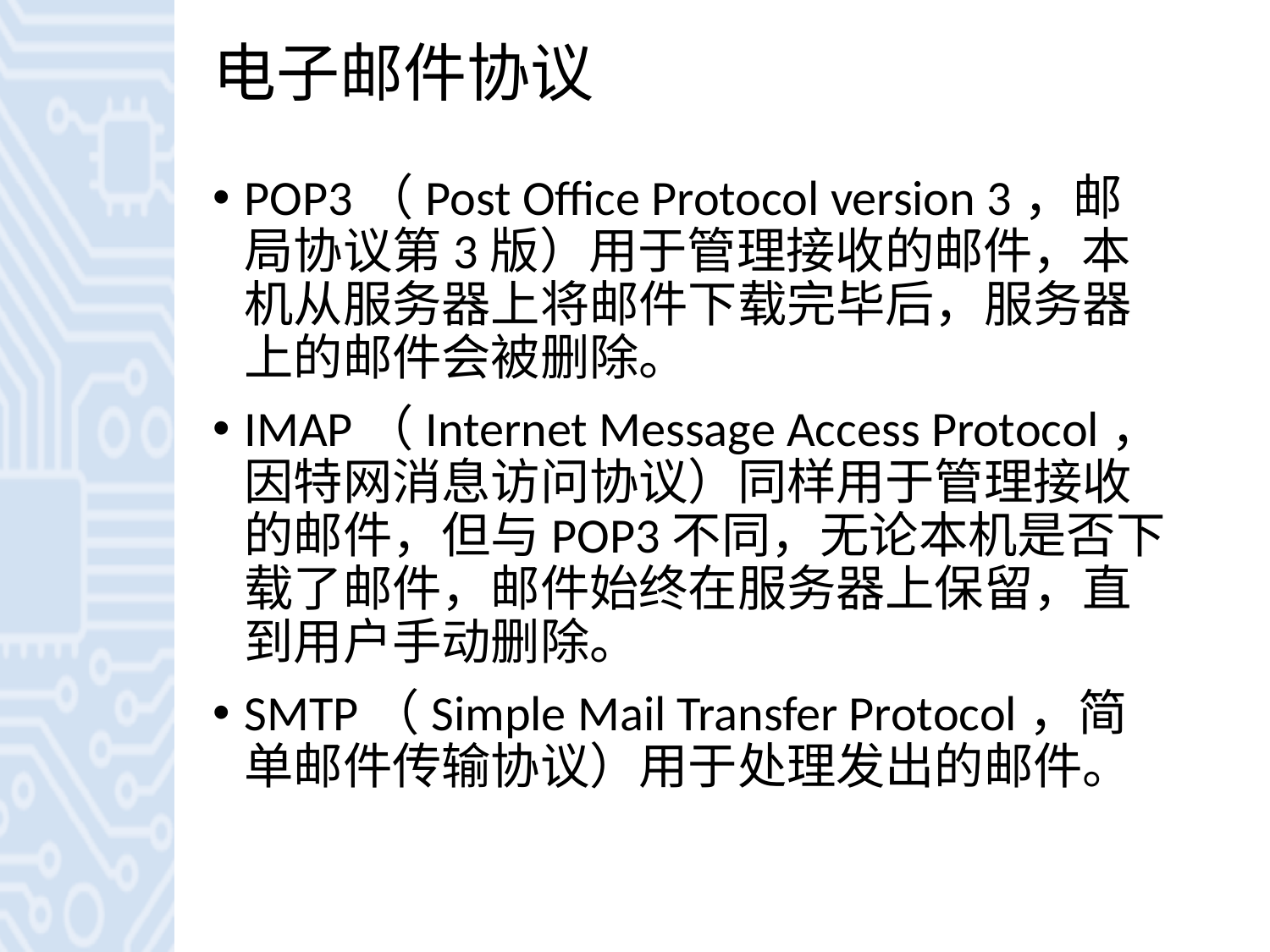

# 电子邮件协议
POP3（Post Office Protocol version 3，邮局协议第3版）用于管理接收的邮件，本机从服务器上将邮件下载完毕后，服务器上的邮件会被删除。
IMAP（Internet Message Access Protocol，因特网消息访问协议）同样用于管理接收的邮件，但与POP3不同，无论本机是否下载了邮件，邮件始终在服务器上保留，直到用户手动删除。
SMTP（Simple Mail Transfer Protocol，简单邮件传输协议）用于处理发出的邮件。